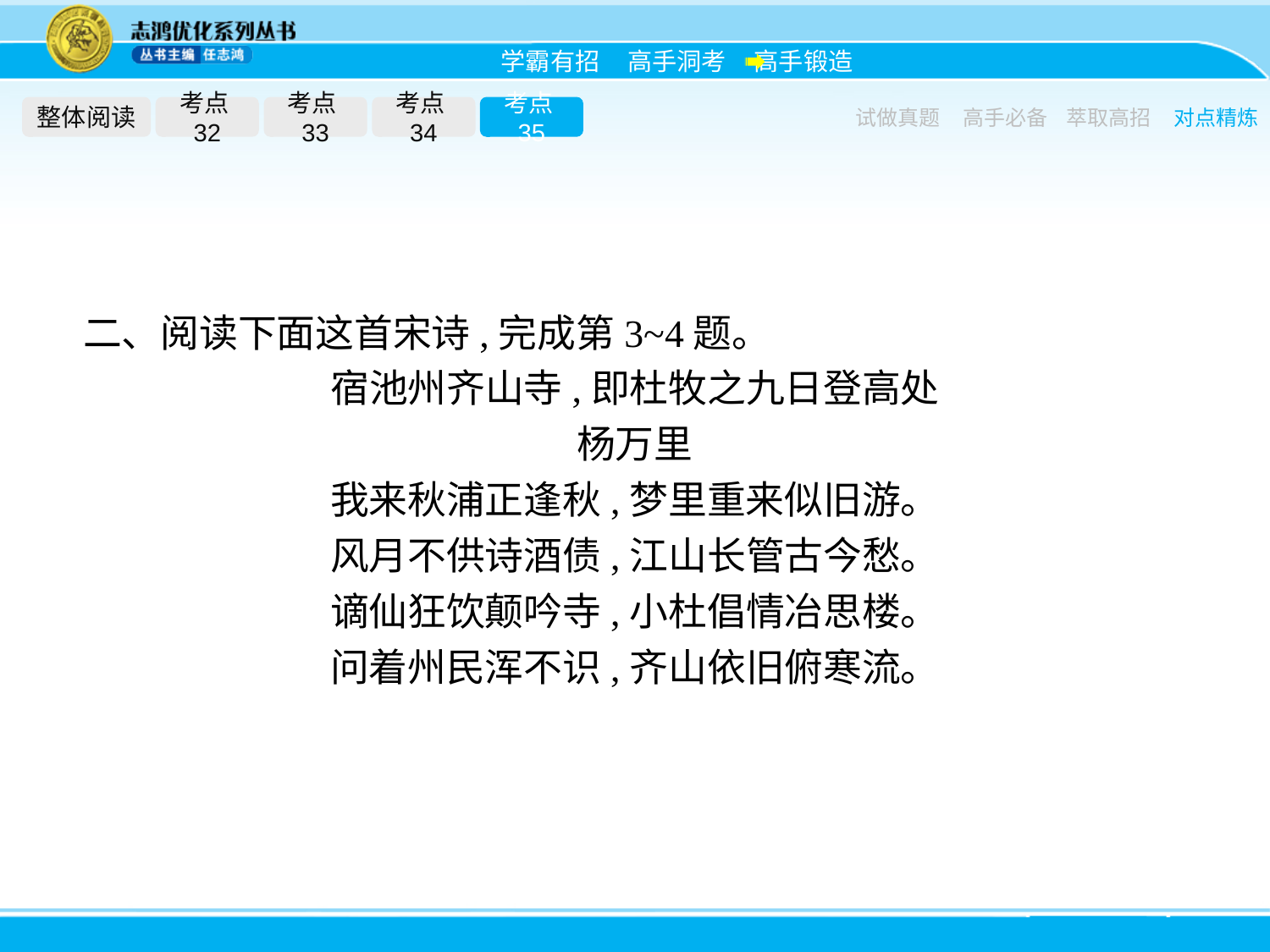

整体阅读
考点32
考点33
考点34
考点35
试做真题
高手必备
萃取高招
对点精炼
二、阅读下面这首宋诗,完成第3~4题。
宿池州齐山寺,即杜牧之九日登高处
杨万里
我来秋浦正逢秋,梦里重来似旧游。
风月不供诗酒债,江山长管古今愁。
谪仙狂饮颠吟寺,小杜倡情冶思楼。
问着州民浑不识,齐山依旧俯寒流。